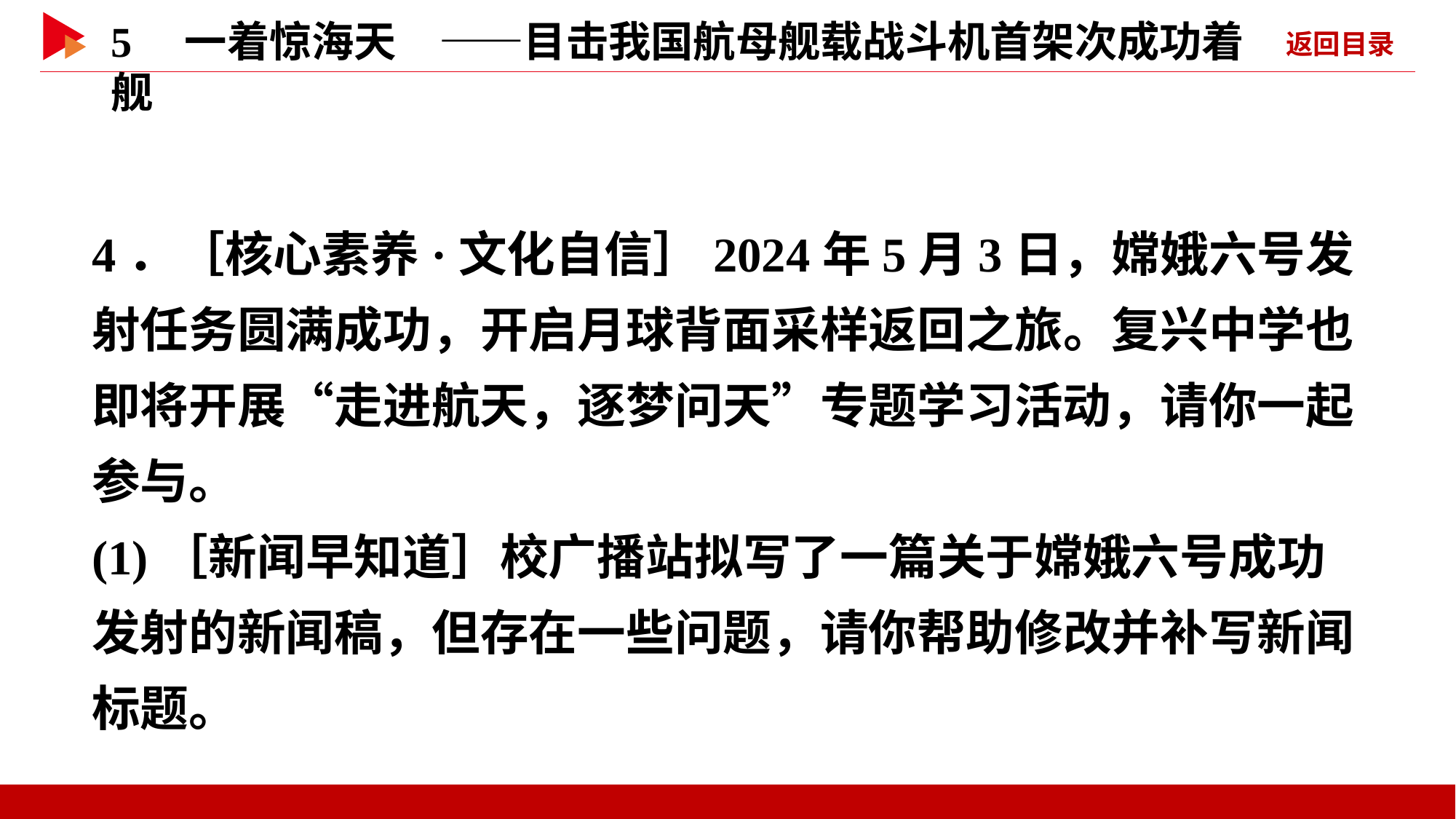

4．［核心素养·文化自信］2024年5月3日，嫦娥六号发射任务圆满成功，开启月球背面采样返回之旅。复兴中学也即将开展“走进航天，逐梦问天”专题学习活动，请你一起参与。
(1)［新闻早知道］校广播站拟写了一篇关于嫦娥六号成功发射的新闻稿，但存在一些问题，请你帮助修改并补写新闻标题。